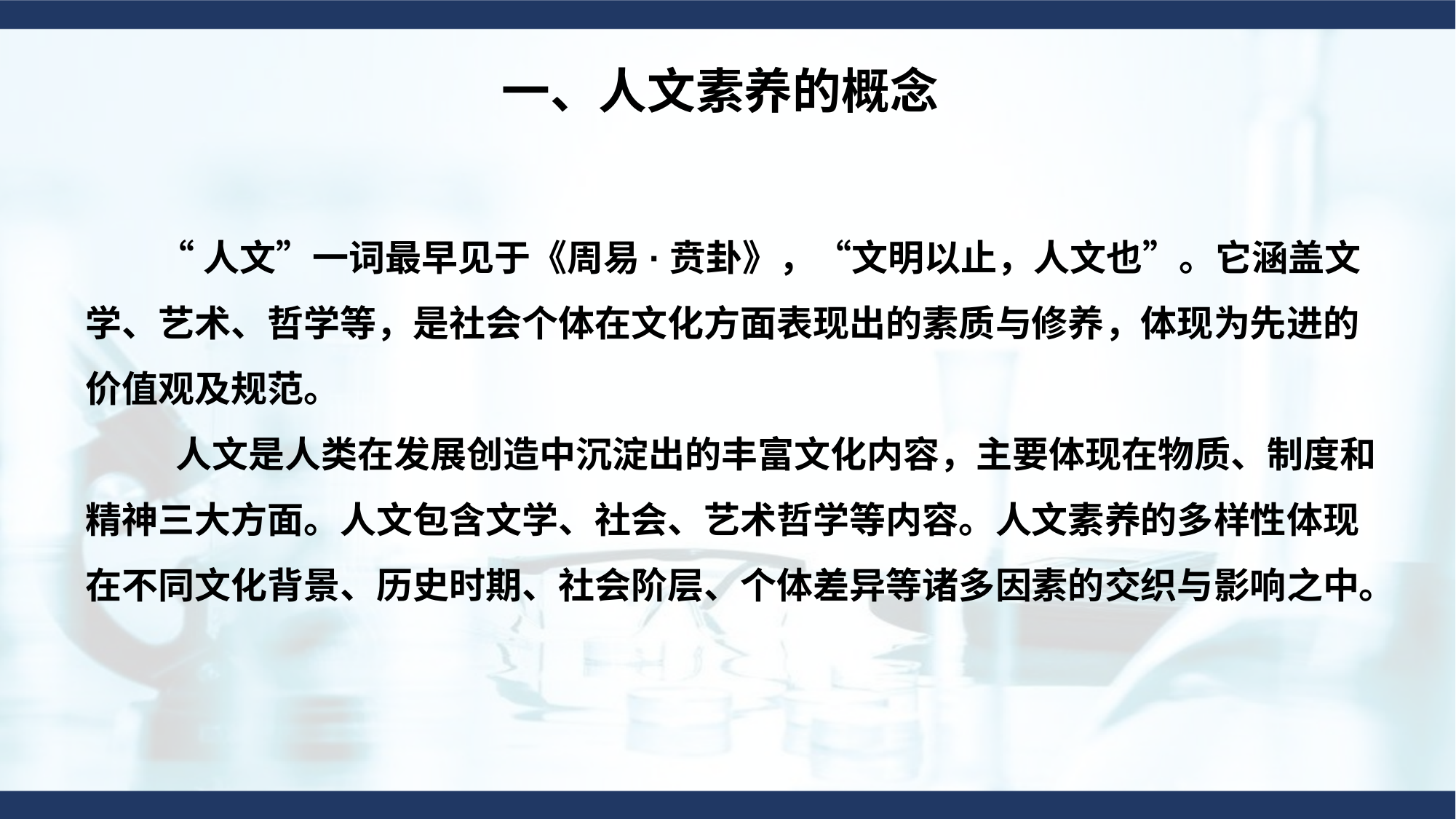

一、人文素养的概念
“人文”一词最早见于《周易·贲卦》，“文明以止，人文也”。它涵盖文学、艺术、哲学等，是社会个体在文化方面表现出的素质与修养，体现为先进的价值观及规范。
 人文是人类在发展创造中沉淀出的丰富文化内容，主要体现在物质、制度和精神三大方面。人文包含文学、社会、艺术哲学等内容。人文素养的多样性体现在不同文化背景、历史时期、社会阶层、个体差异等诸多因素的交织与影响之中。